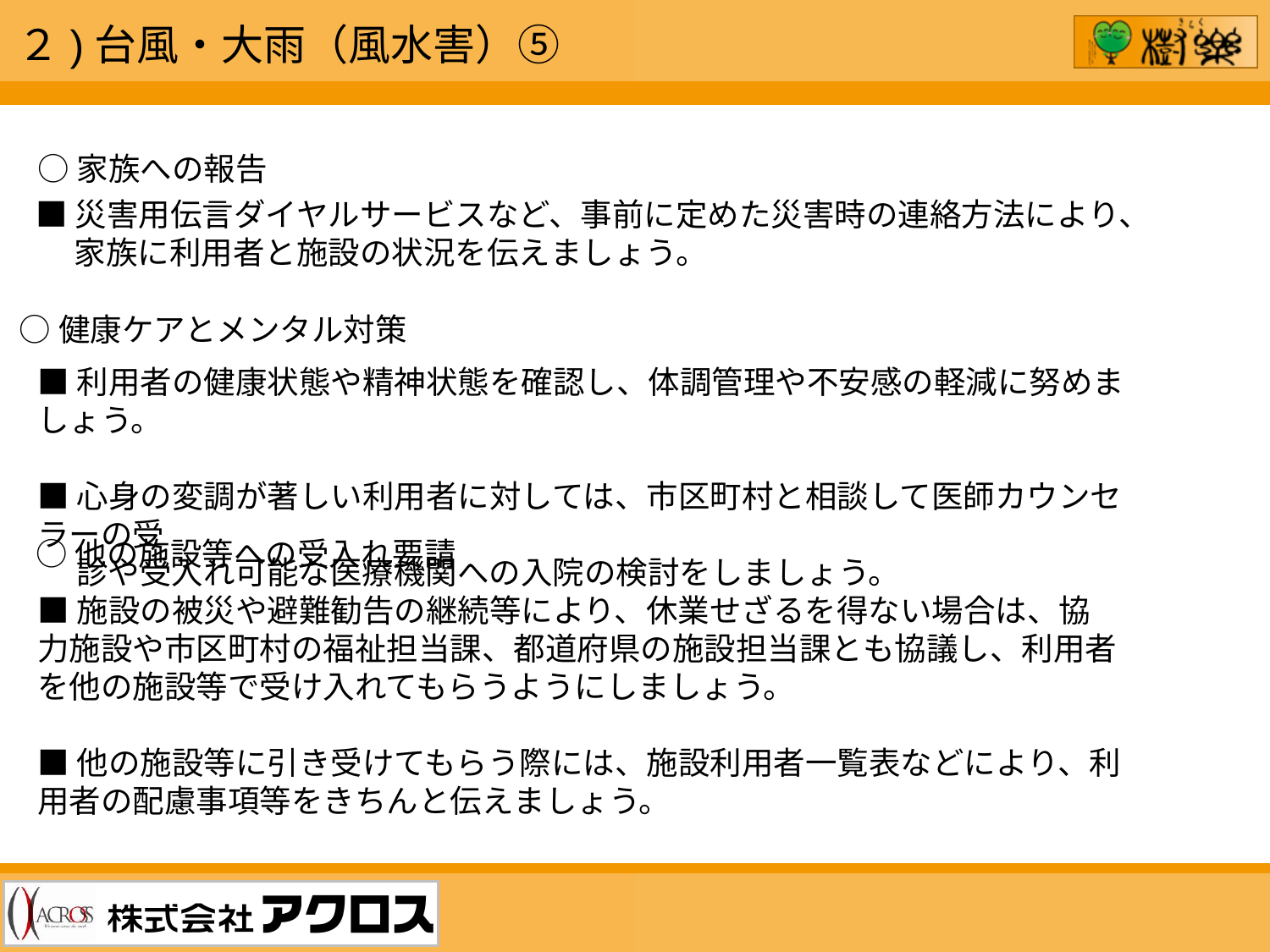

２)台風・大雨（風水害）⑤
○家族への報告

■災害用伝言ダイヤルサービスなど、事前に定めた災害時の連絡方法により、
　 家族に利用者と施設の状況を伝えましょう。
○健康ケアとメンタル対策
■利用者の健康状態や精神状態を確認し、体調管理や不安感の軽減に努めましょう。

■心身の変調が著しい利用者に対しては、市区町村と相談して医師カウンセラーの受
　 診や受入れ可能な医療機関への入院の検討をしましょう。
○他の施設等への受入れ要請
■施設の被災や避難勧告の継続等により、休業せざるを得ない場合は、協力施設や市区町村の福祉担当課、都道府県の施設担当課とも協議し、利用者を他の施設等で受け入れてもらうようにしましょう。

■他の施設等に引き受けてもらう際には、施設利用者一覧表などにより、利用者の配慮事項等をきちんと伝えましょう。